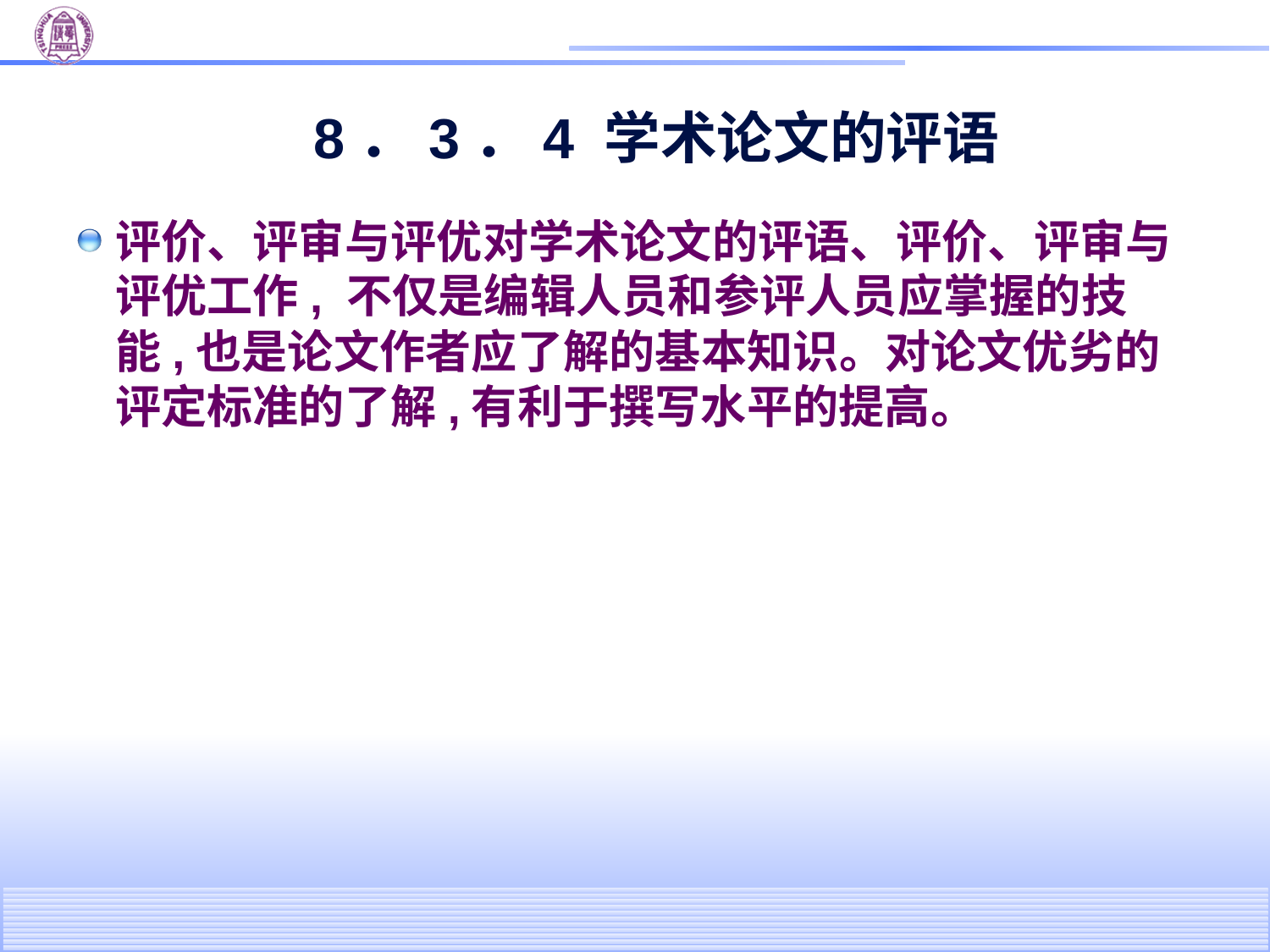

# 8．3．4 学术论文的评语
评价、评审与评优对学术论文的评语、评价、评审与评优工作, 不仅是编辑人员和参评人员应掌握的技能,也是论文作者应了解的基本知识。对论文优劣的评定标准的了解,有利于撰写水平的提高。